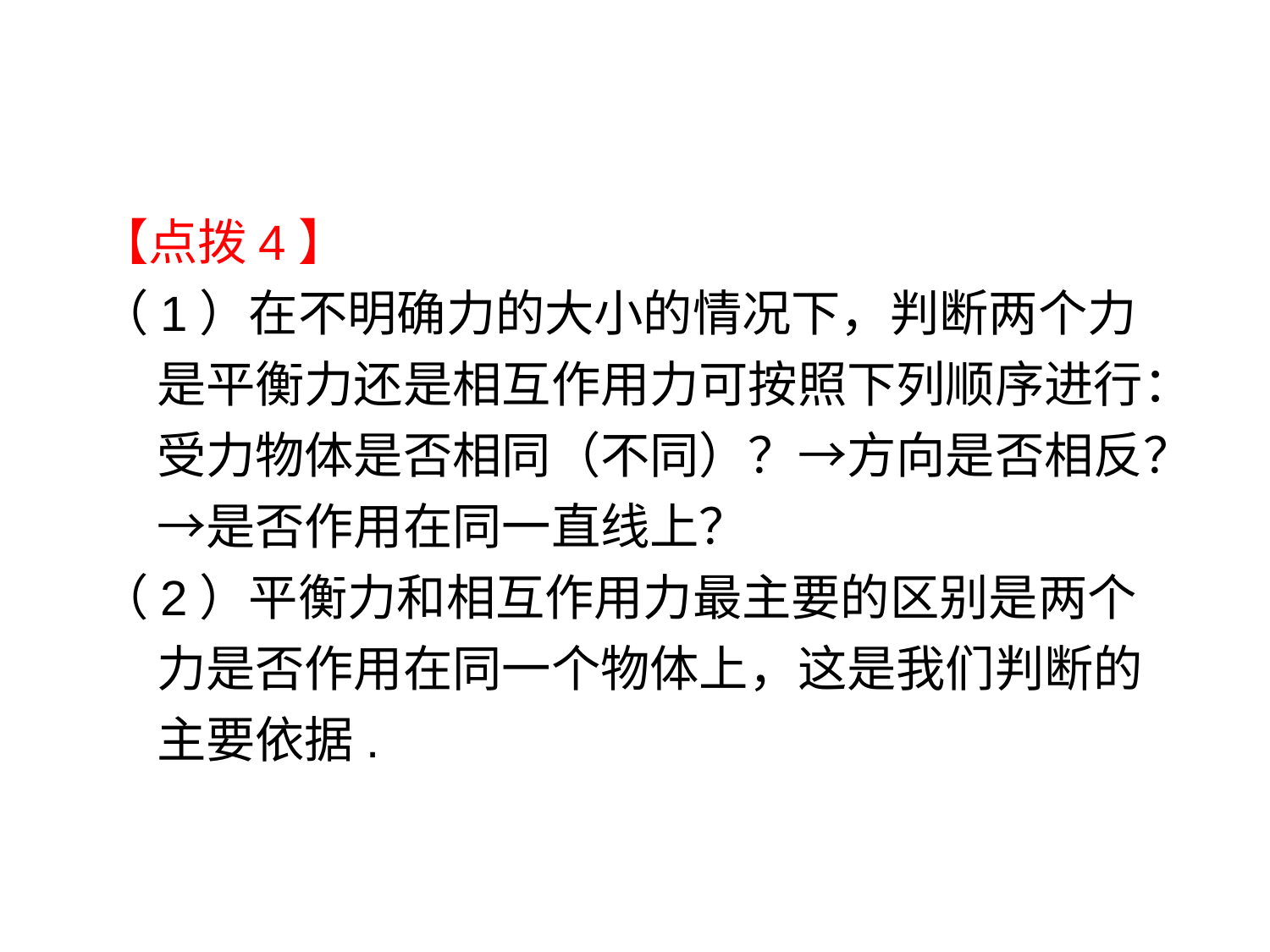

【点拨4】
（1）在不明确力的大小的情况下，判断两个力是平衡力还是相互作用力可按照下列顺序进行：受力物体是否相同（不同）？→方向是否相反？→是否作用在同一直线上？
（2）平衡力和相互作用力最主要的区别是两个力是否作用在同一个物体上，这是我们判断的主要依据.